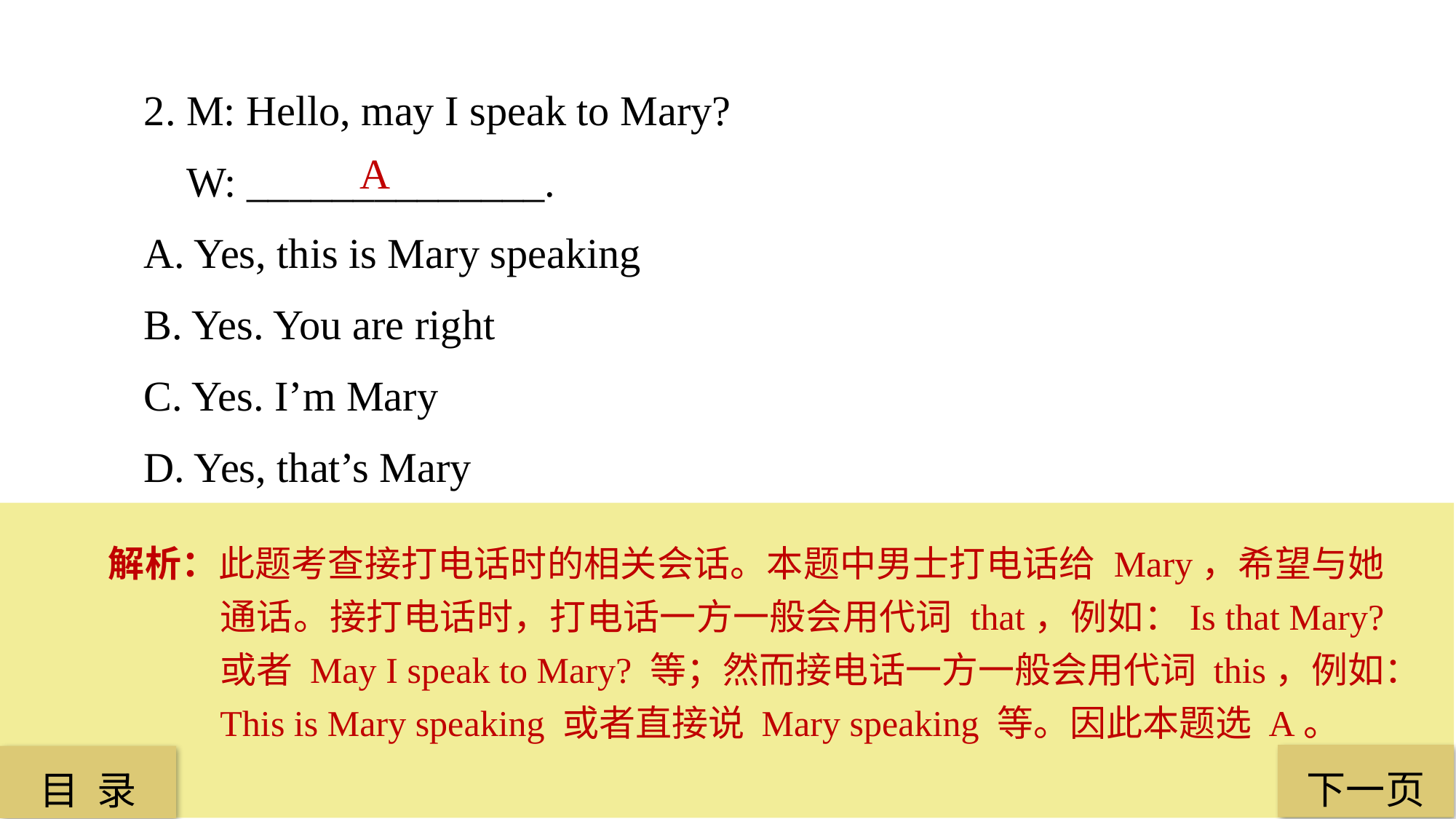

2. M: Hello, may I speak to Mary?
    W: ______________.
A. Yes, this is Mary speaking
B. Yes. You are right
C. Yes. I’m Mary
D. Yes, that’s Mary
A
解析：此题考查接打电话时的相关会话。本题中男士打电话给 Mary，希望与她通话。接打电话时，打电话一方一般会用代词 that，例如：Is that Mary? 或者 May I speak to Mary? 等；然而接电话一方一般会用代词 this，例如：This is Mary speaking 或者直接说 Mary speaking 等。因此本题选 A。